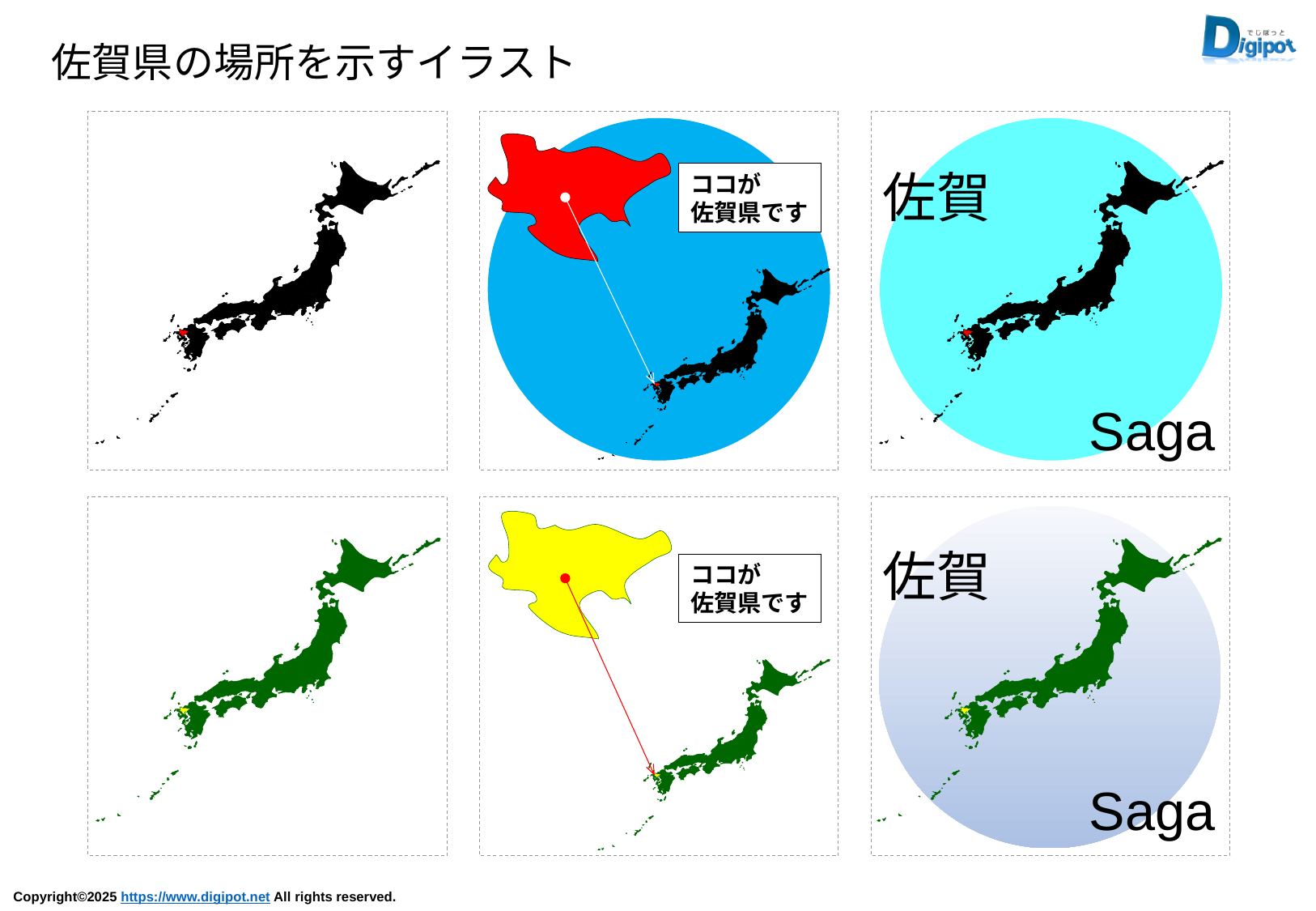

佐賀県の場所を示すイラスト

ココが
佐賀県です

佐賀

Saga

佐賀

Saga

ココが
佐賀県です